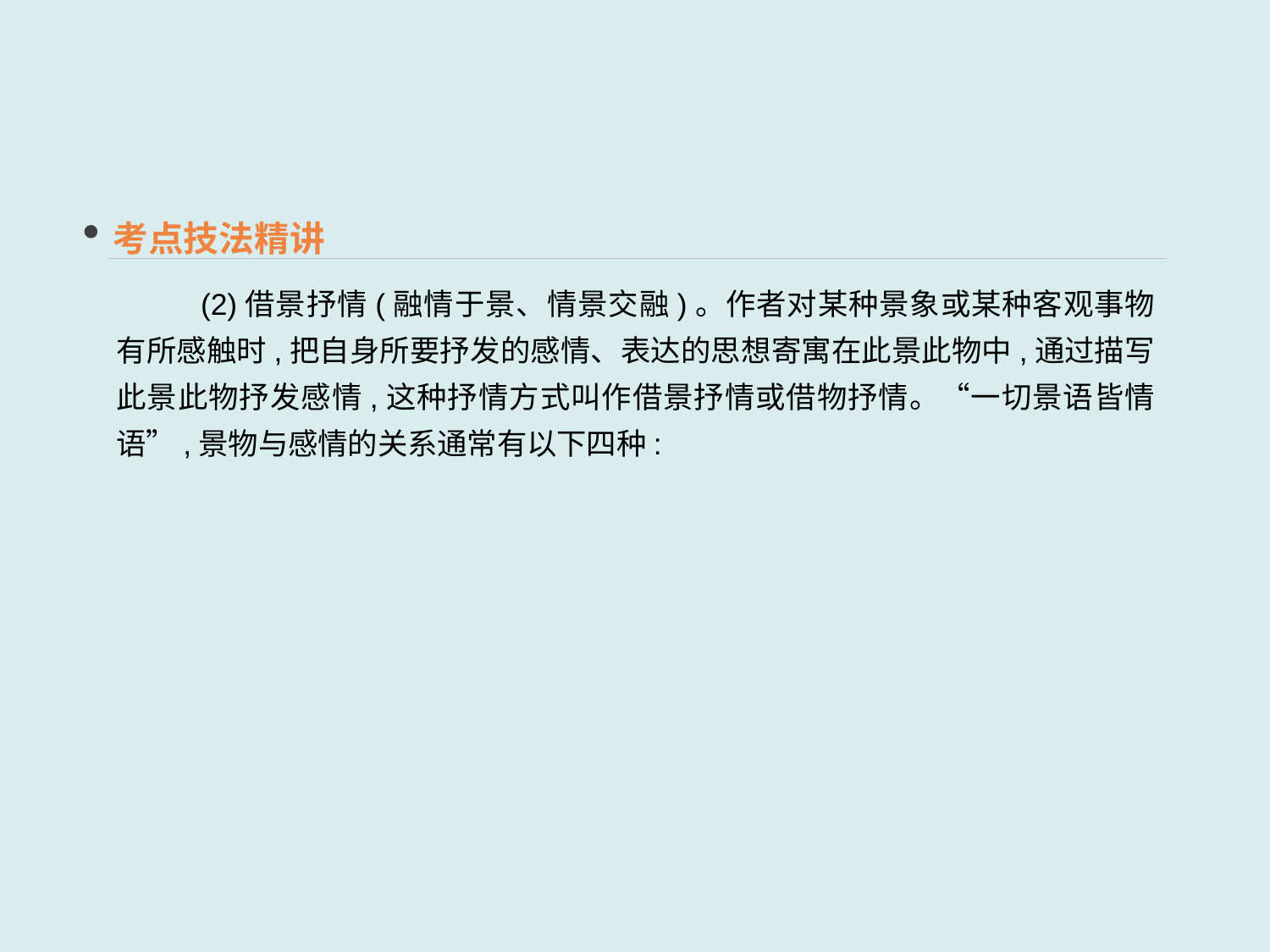

考点技法精讲

 　　(2)借景抒情(融情于景、情景交融)。作者对某种景象或某种客观事物有所感触时,把自身所要抒发的感情、表达的思想寄寓在此景此物中,通过描写此景此物抒发感情,这种抒情方式叫作借景抒情或借物抒情。“一切景语皆情语”,景物与感情的关系通常有以下四种: